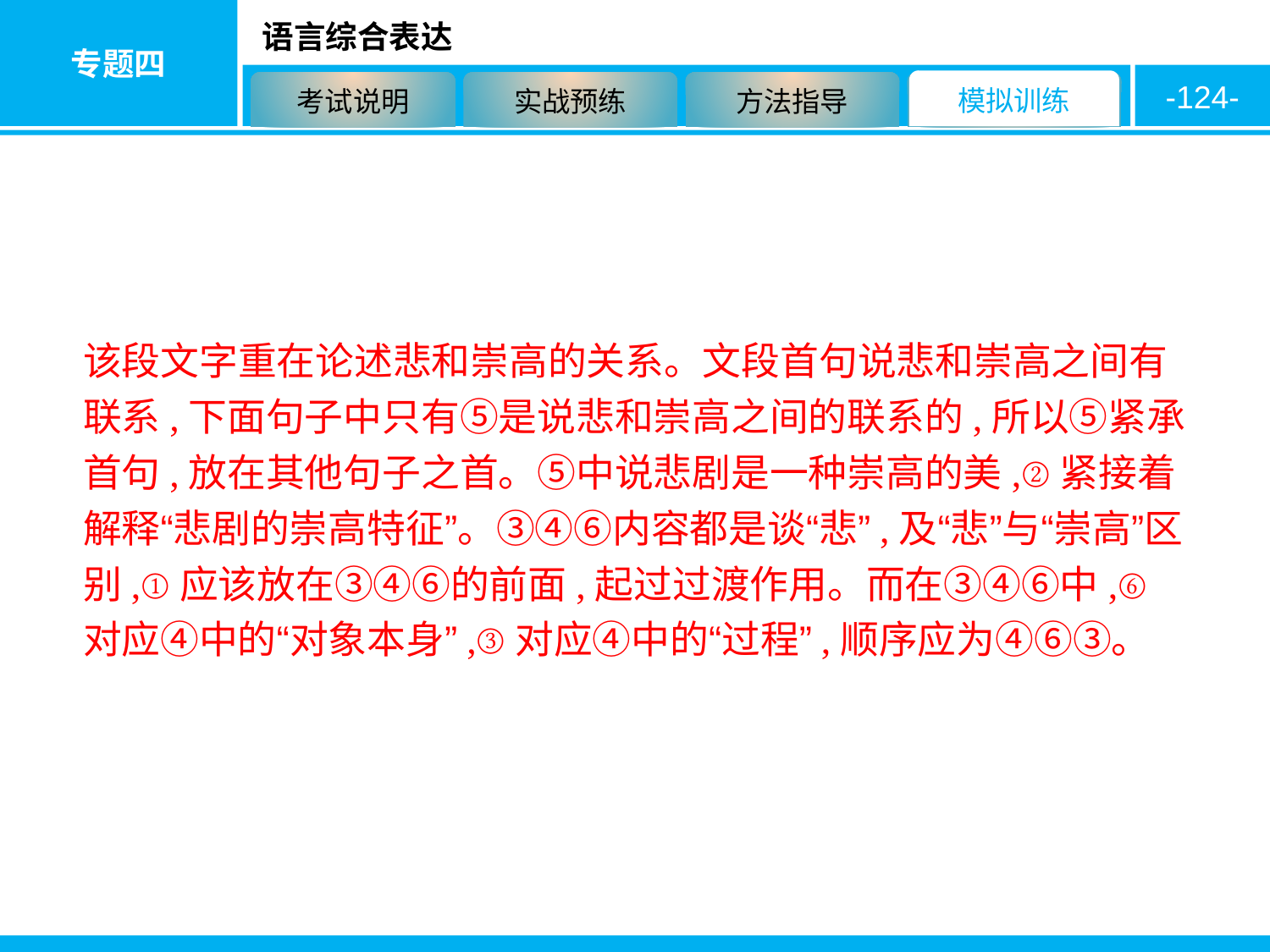

-124-
该段文字重在论述悲和崇高的关系。文段首句说悲和崇高之间有联系,下面句子中只有⑤是说悲和崇高之间的联系的,所以⑤紧承首句,放在其他句子之首。⑤中说悲剧是一种崇高的美,②紧接着解释“悲剧的崇高特征”。③④⑥内容都是谈“悲”,及“悲”与“崇高”区别,①应该放在③④⑥的前面,起过过渡作用。而在③④⑥中,⑥对应④中的“对象本身”,③对应④中的“过程”,顺序应为④⑥③。